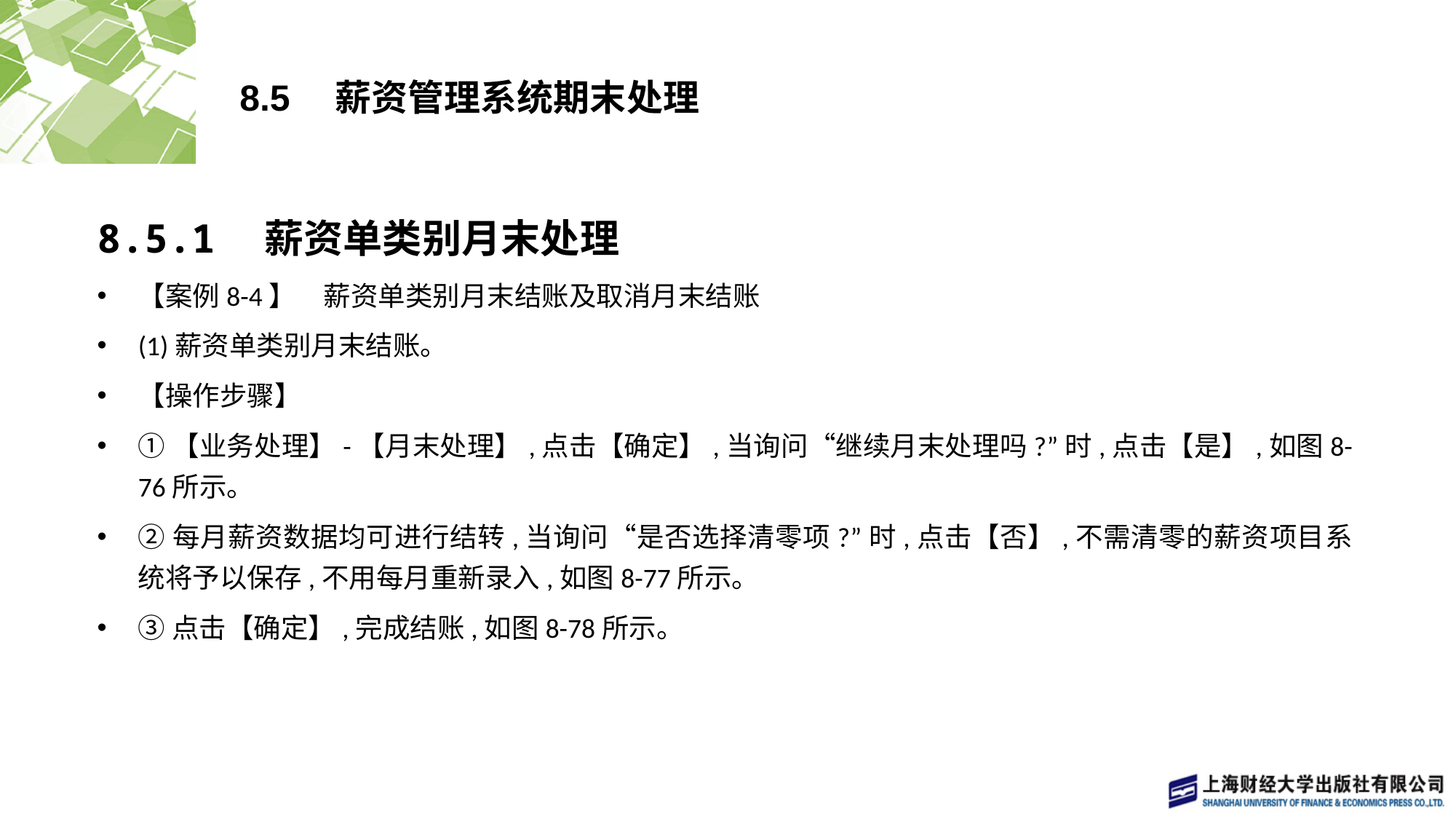

# 8.5　薪资管理系统期末处理
8.5.1　薪资单类别月末处理
【案例8-4】　薪资单类别月末结账及取消月末结账
(1)薪资单类别月末结账。
【操作步骤】
①【业务处理】-【月末处理】,点击【确定】,当询问“继续月末处理吗?”时,点击【是】,如图8-76所示。
②每月薪资数据均可进行结转,当询问“是否选择清零项?”时,点击【否】,不需清零的薪资项目系统将予以保存,不用每月重新录入,如图8-77所示。
③点击【确定】,完成结账,如图8-78所示。